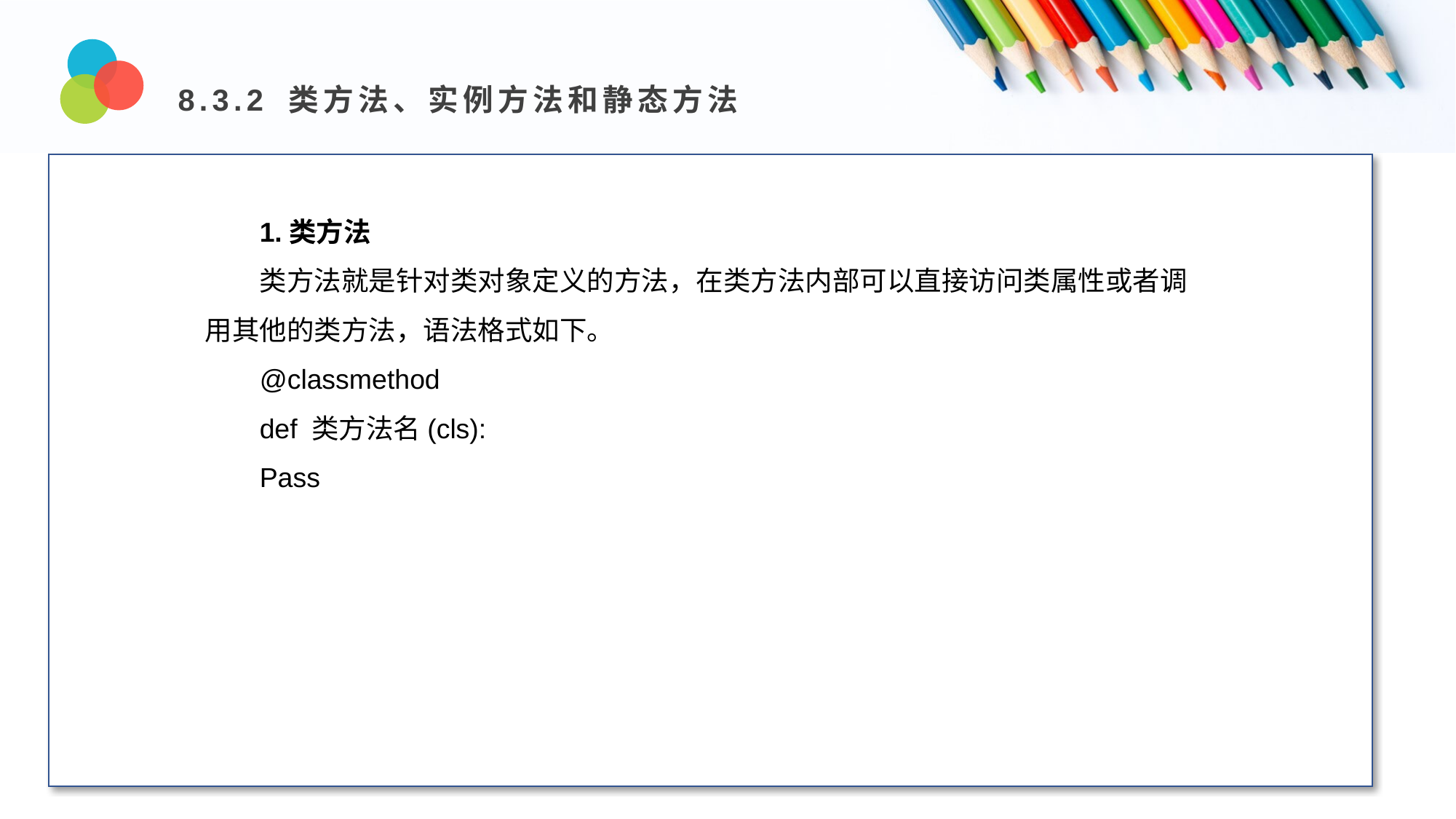

8.3.2 类方法、实例方法和静态方法
Design and Production
1.类方法
类方法就是针对类对象定义的方法，在类方法内部可以直接访问类属性或者调用其他的类方法，语法格式如下。
@classmethod
def 类方法名(cls):
Pass